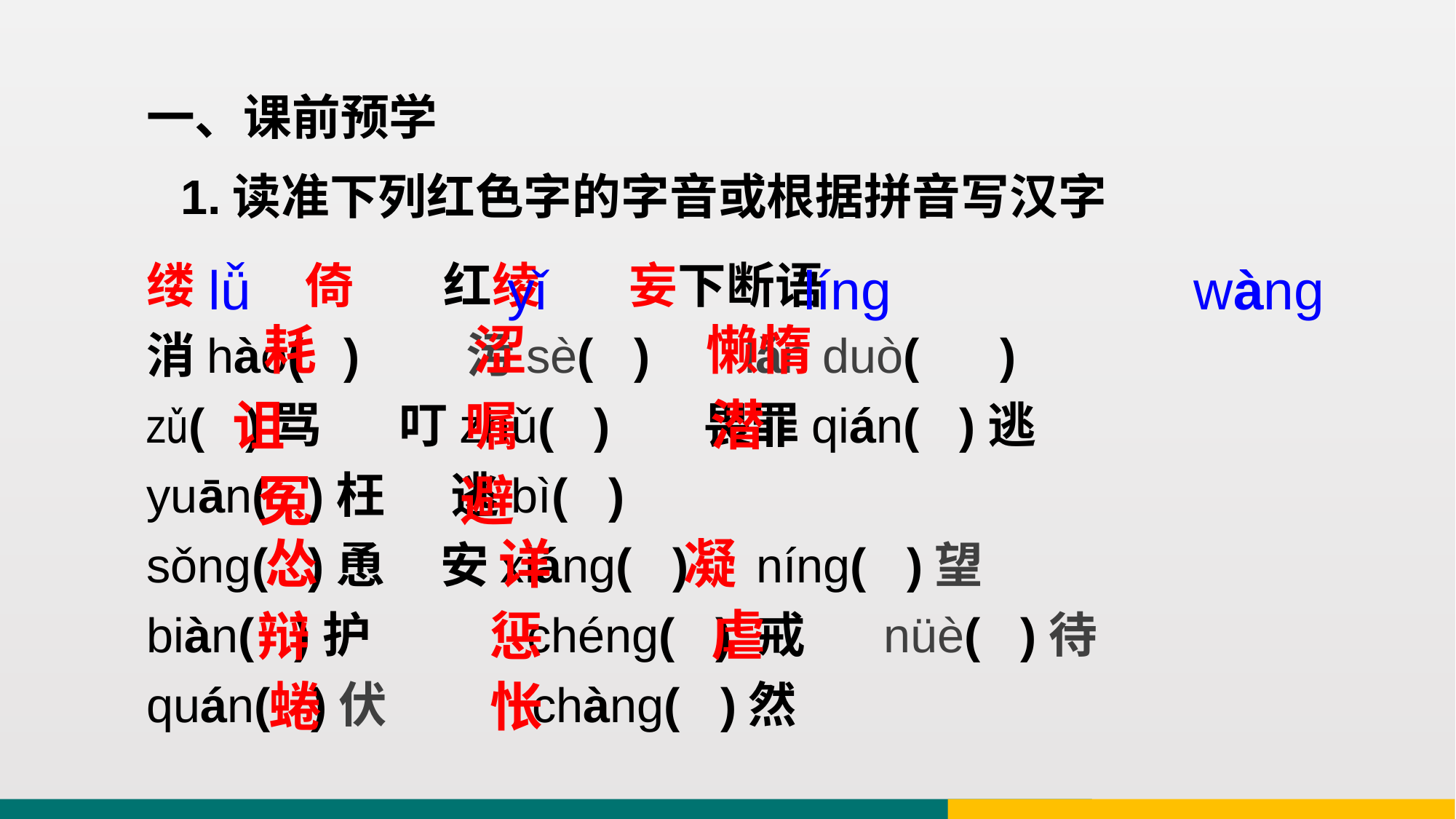

一、课前预学
1.读准下列红色字的字音或根据拼音写汉字
 lǚ                 yǐ                 líng                    wàng
缕          倚        红绫        妄下断语
消hào(   )       污sè(   )       lǎn duò(      )
zǔ(   )骂       叮zhǔ(   )      畏罪qián(   )逃
yuān(   )枉      逃bì(   )
sǒng(   )恿     安xiáng(   )     níng(   )望
biàn(   )护             chéng(   ) 戒      nüè(   )待
quán(   )伏            chàng(   )然
    耗             涩               懒惰
 诅               嘱                潜
   冤            避

   怂               详           凝
  辩               惩              虐
   蜷              怅